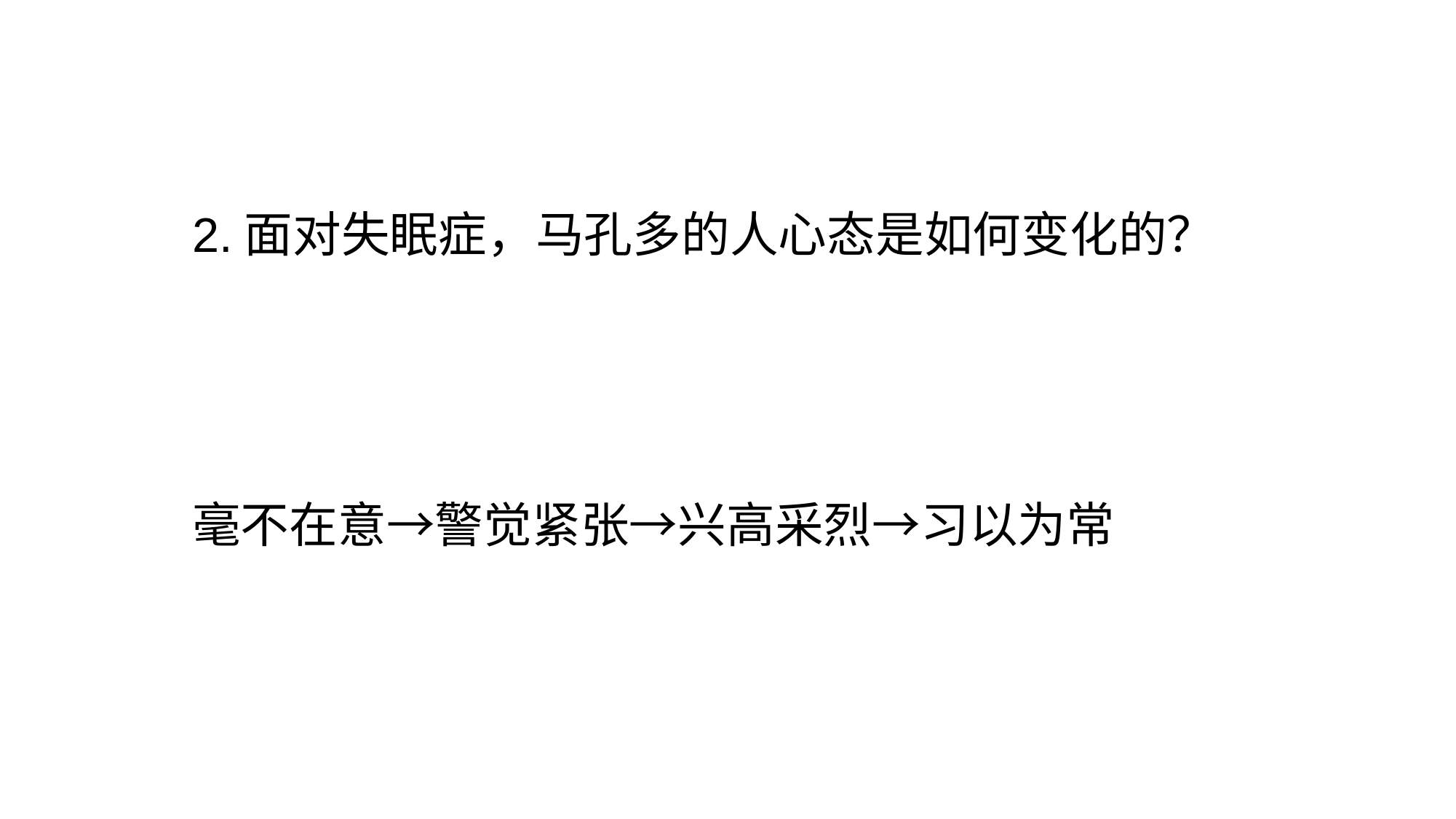

2.面对失眠症，马孔多的人心态是如何变化的？

毫不在意→警觉紧张→兴高采烈→习以为常